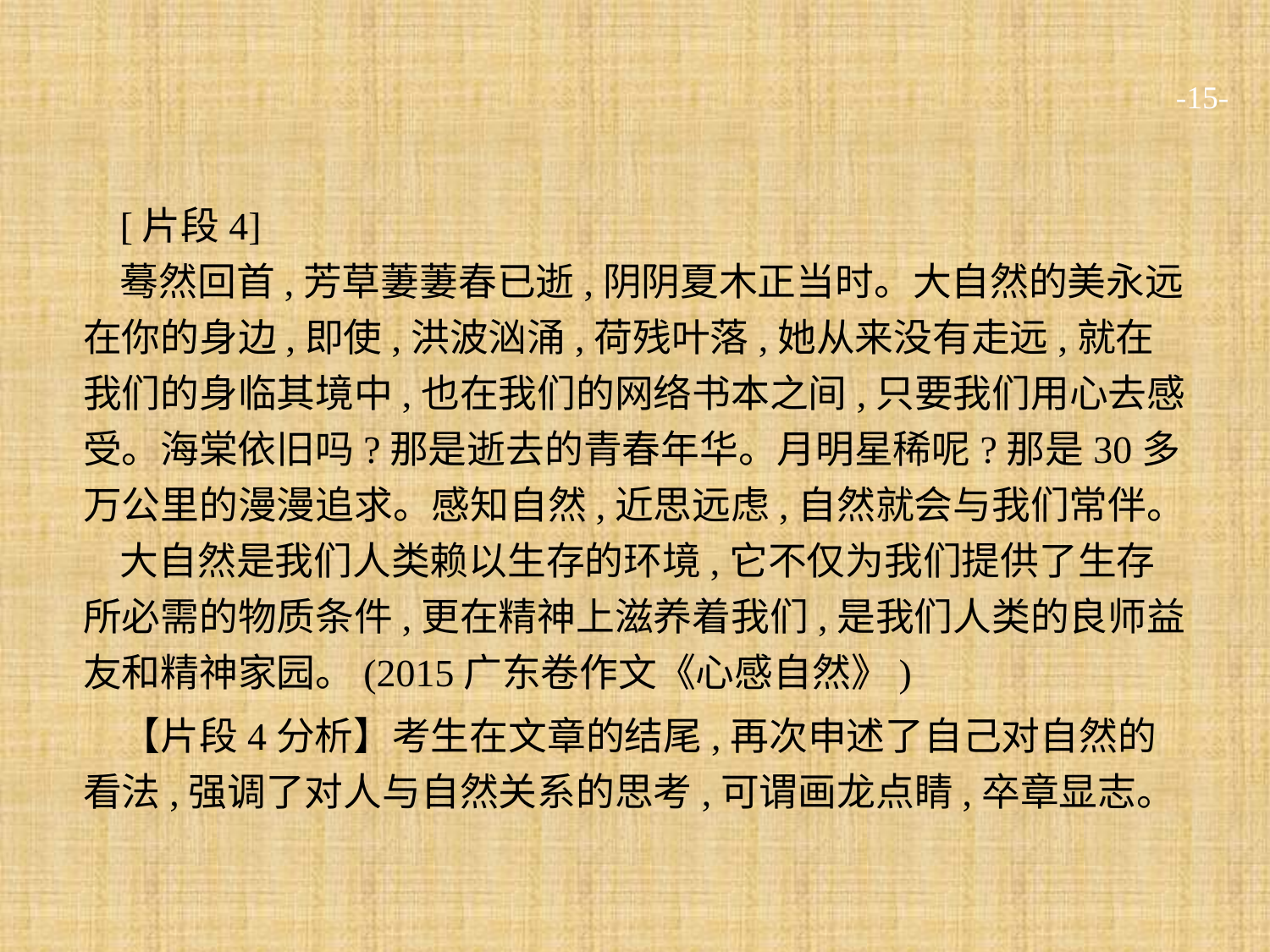

-15-
[片段4]
蓦然回首,芳草萋萋春已逝,阴阴夏木正当时。大自然的美永远在你的身边,即使,洪波汹涌,荷残叶落,她从来没有走远,就在我们的身临其境中,也在我们的网络书本之间,只要我们用心去感受。海棠依旧吗?那是逝去的青春年华。月明星稀呢?那是30多万公里的漫漫追求。感知自然,近思远虑,自然就会与我们常伴。
大自然是我们人类赖以生存的环境,它不仅为我们提供了生存所必需的物质条件,更在精神上滋养着我们,是我们人类的良师益友和精神家园。(2015广东卷作文《心感自然》)
【片段4分析】考生在文章的结尾,再次申述了自己对自然的看法,强调了对人与自然关系的思考,可谓画龙点睛,卒章显志。